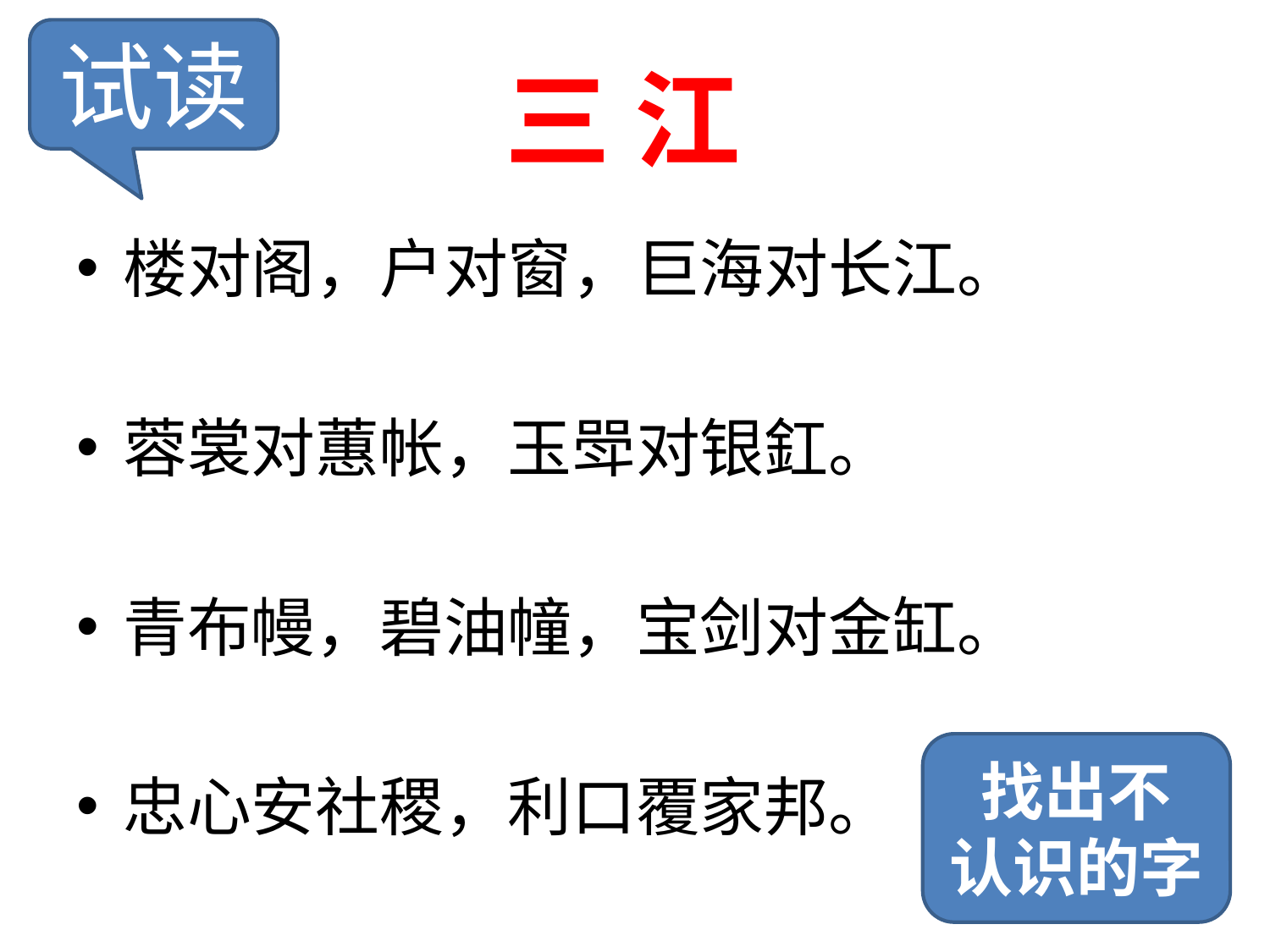

试读
# 三 江
楼对阁，户对窗，巨海对长江。

蓉裳对蕙帐，玉斝对银釭。

青布幔，碧油幢，宝剑对金缸。

忠心安社稷，利口覆家邦。
找出不
认识的字